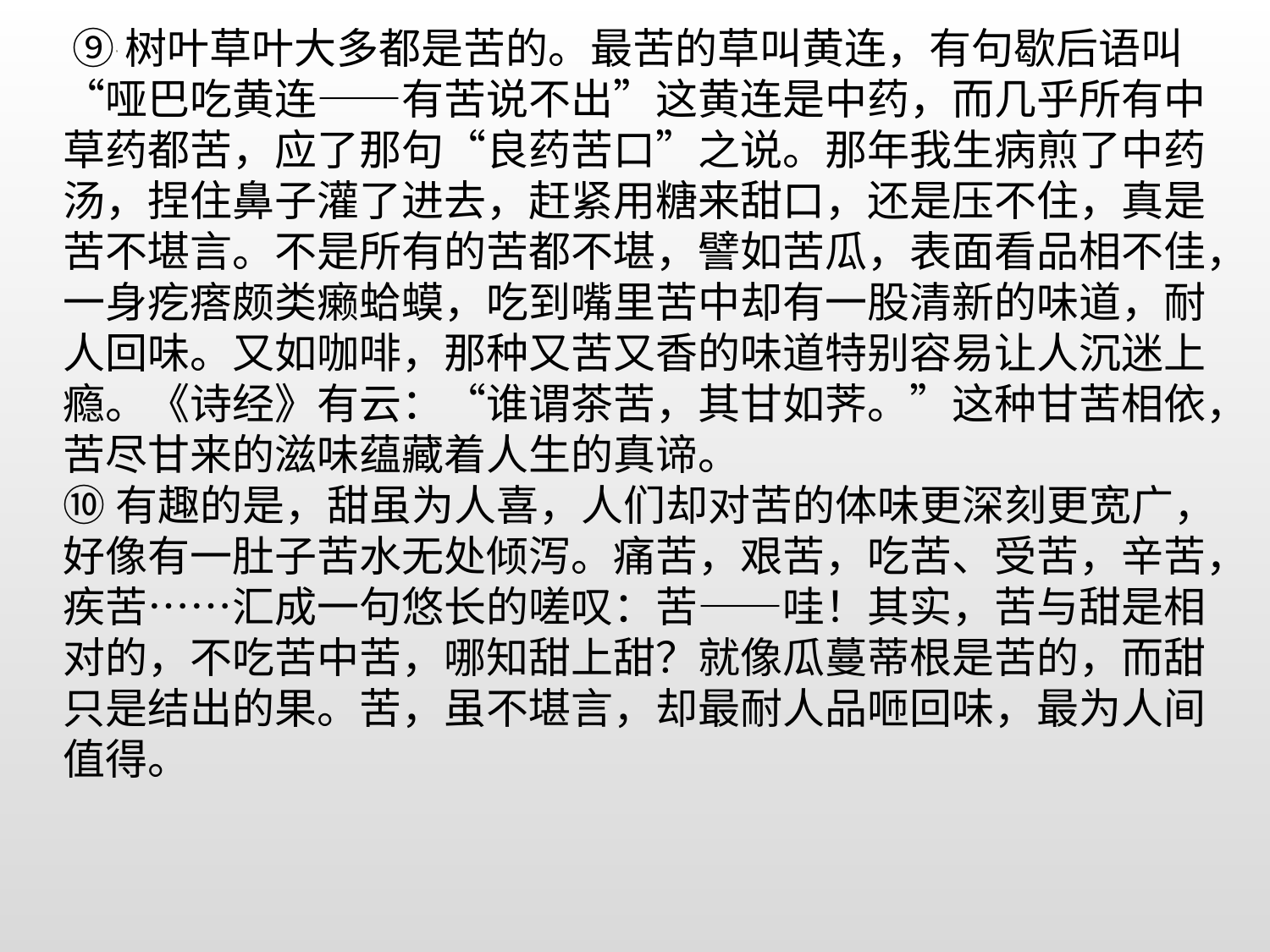

⑨树叶草叶大多都是苦的。最苦的草叫黄连，有句歇后语叫“哑巴吃黄连——有苦说不出”这黄连是中药，而几乎所有中草药都苦，应了那句“良药苦口”之说。那年我生病煎了中药汤，捏住鼻子灌了进去，赶紧用糖来甜口，还是压不住，真是苦不堪言。不是所有的苦都不堪，譬如苦瓜，表面看品相不佳，一身疙瘩颇类癞蛤蟆，吃到嘴里苦中却有一股清新的味道，耐人回味。又如咖啡，那种又苦又香的味道特别容易让人沉迷上瘾。《诗经》有云：“谁谓茶苦，其甘如荠。”这种甘苦相依，苦尽甘来的滋味蕴藏着人生的真谛。
⑩有趣的是，甜虽为人喜，人们却对苦的体味更深刻更宽广，好像有一肚子苦水无处倾泻。痛苦，艰苦，吃苦、受苦，辛苦，疾苦……汇成一句悠长的嗟叹：苦——哇！其实，苦与甜是相对的，不吃苦中苦，哪知甜上甜？就像瓜蔓蒂根是苦的，而甜只是结出的果。苦，虽不堪言，却最耐人品咂回味，最为人间值得。